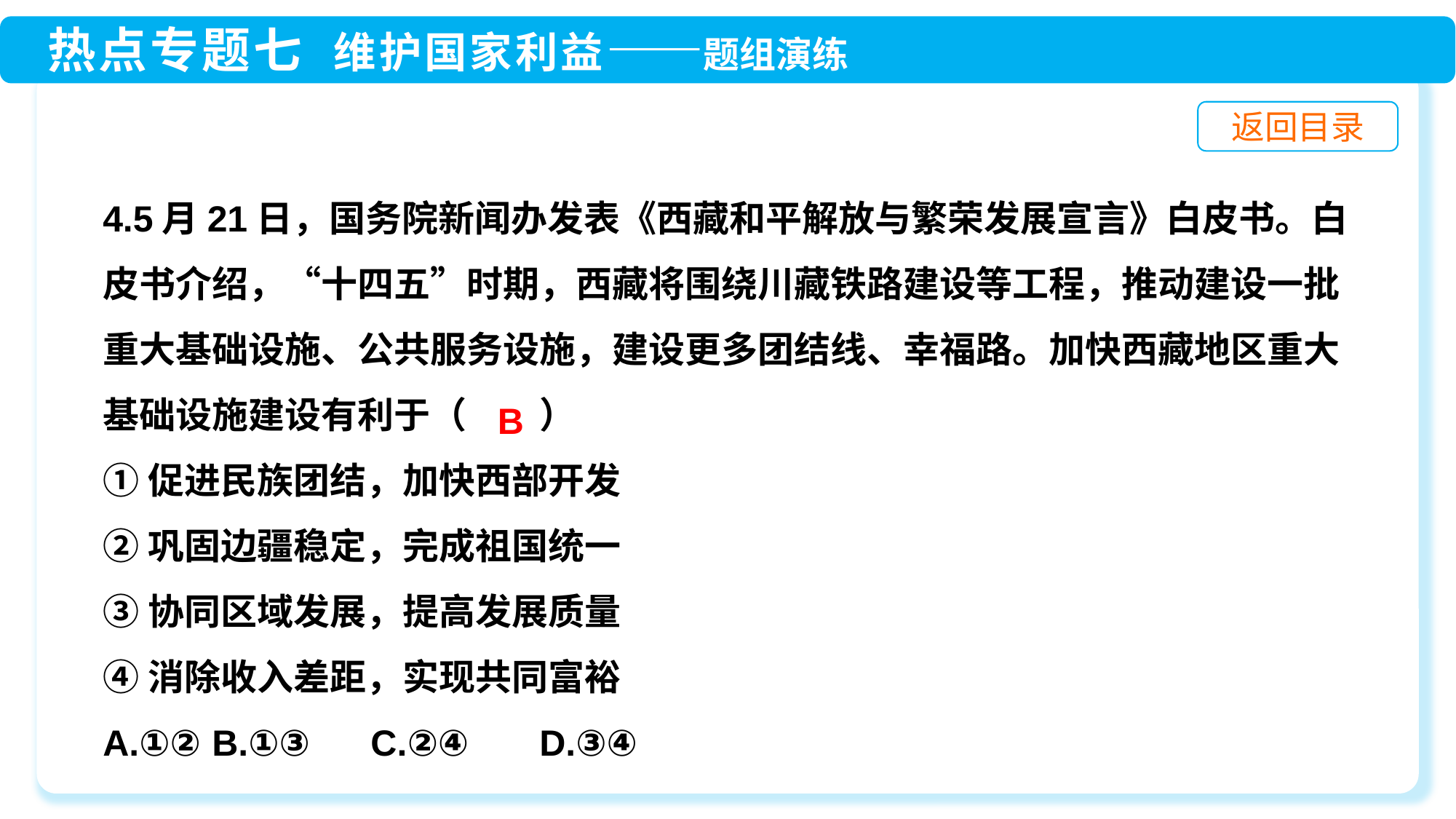

4.5月21日，国务院新闻办发表《西藏和平解放与繁荣发展宣言》白皮书。白皮书介绍，“十四五”时期，西藏将围绕川藏铁路建设等工程，推动建设一批重大基础设施、公共服务设施，建设更多团结线、幸福路。加快西藏地区重大基础设施建设有利于（　　）
①促进民族团结，加快西部开发
②巩固边疆稳定，完成祖国统一
③协同区域发展，提高发展质量
④消除收入差距，实现共同富裕
A.①②	B.①③      C.②④	D.③④
B